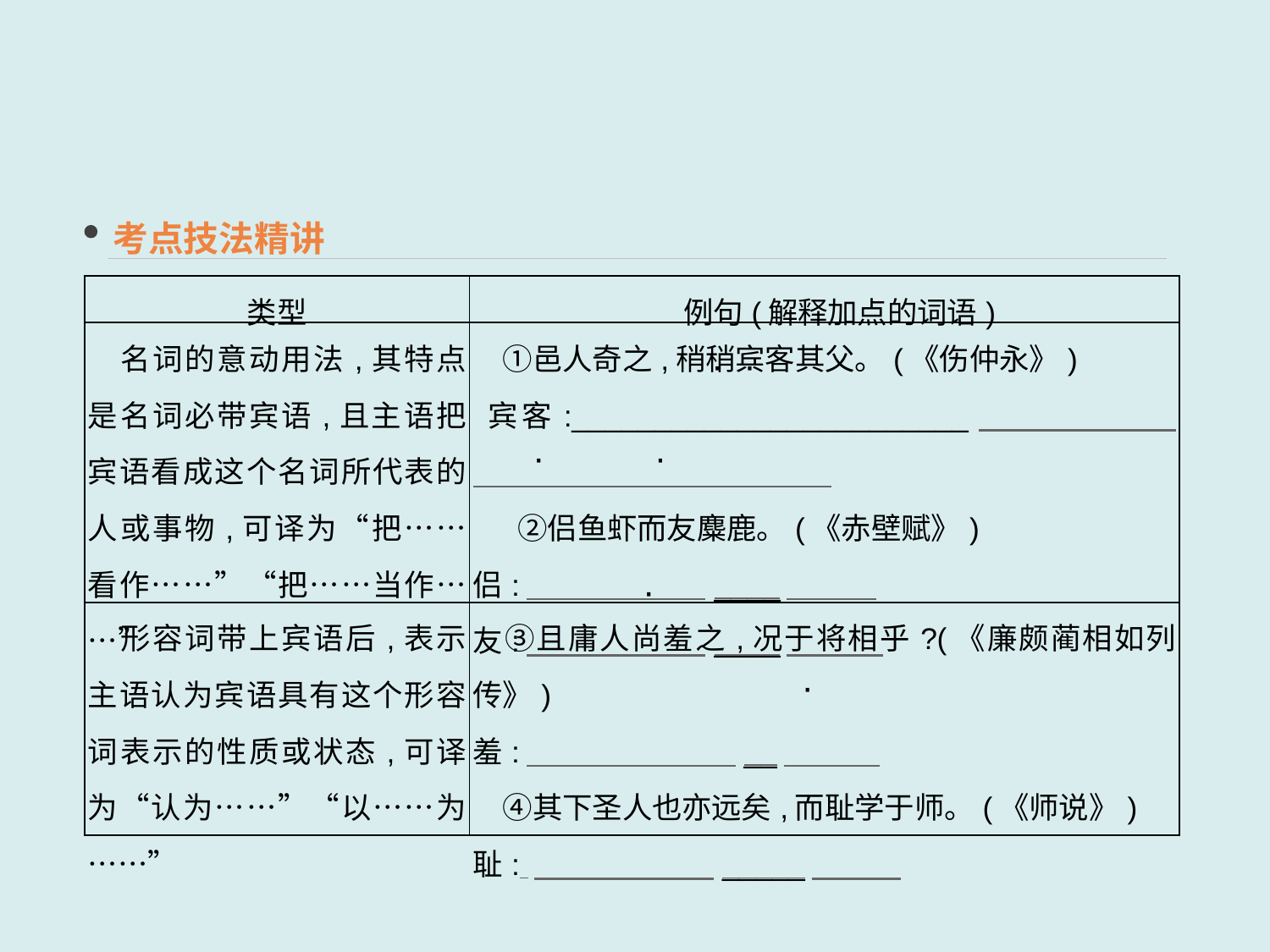

考点技法精讲

| 类型 | 例句(解释加点的词语) |
| --- | --- |
| 名词的意动用法,其特点是名词必带宾语,且主语把宾语看成这个名词所代表的人或事物,可译为“把……看作……”“把……当作……” | ①邑人奇之,稍稍宾客其父。(《伤仲永》)　 宾客:\_\_\_\_\_\_\_\_\_\_\_\_\_\_\_\_\_\_\_\_\_\_\_\_　　　　　　　　　　　　　　　　　　 　②侣鱼虾而友麋鹿。(《赤壁赋》) 侣:　　　　　　\_\_\_\_　　　　   友:　　　　　　\_\_\_\_ |
| 形容词带上宾语后,表示主语认为宾语具有这个形容词表示的性质或状态,可译为“认为……”“以……为……” | ③且庸人尚羞之,况于将相乎?(《廉颇蔺相如列传》) 羞:　　　　　　　\_\_　　　  　④其下圣人也亦远矣,而耻学于师。(《师说》)　 耻: 　　　　　　\_\_\_\_\_ |
 ·  ·
 ·
 ·
 ·
 ·